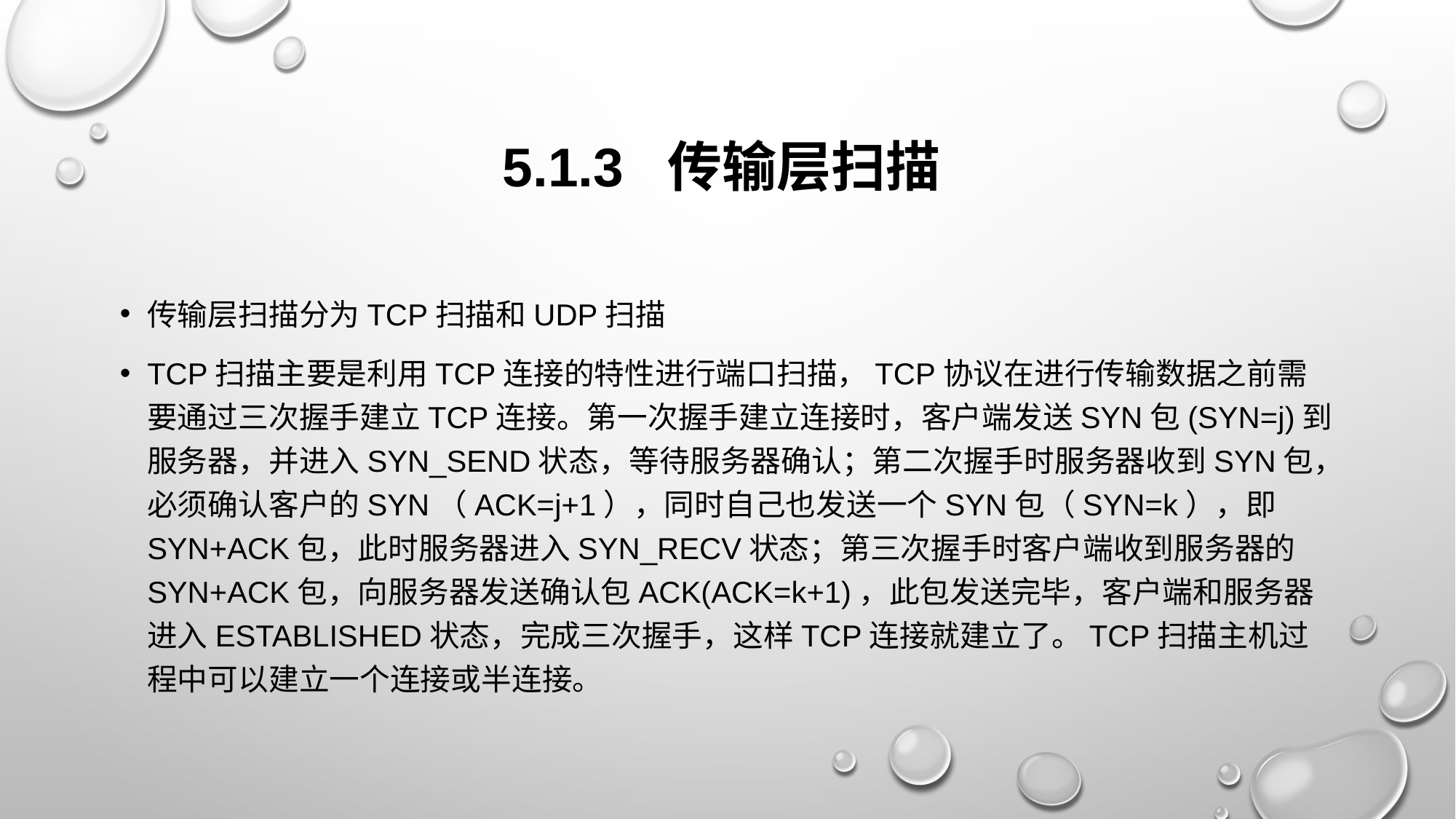

# 5.1.3  传输层扫描
传输层扫描分为TCP扫描和UDP扫描
TCP扫描主要是利用TCP连接的特性进行端口扫描，TCP协议在进行传输数据之前需要通过三次握手建立TCP连接。第一次握手建立连接时，客户端发送SYN包(SYN=j)到服务器，并进入SYN_SEND状态，等待服务器确认；第二次握手时服务器收到SYN包，必须确认客户的SYN（ACK=j+1），同时自己也发送一个SYN包（SYN=k），即SYN+ACK包，此时服务器进入SYN_RECV状态；第三次握手时客户端收到服务器的SYN+ACK包，向服务器发送确认包ACK(ACK=k+1)，此包发送完毕，客户端和服务器进入ESTABLISHED状态，完成三次握手，这样TCP连接就建立了。TCP扫描主机过程中可以建立一个连接或半连接。